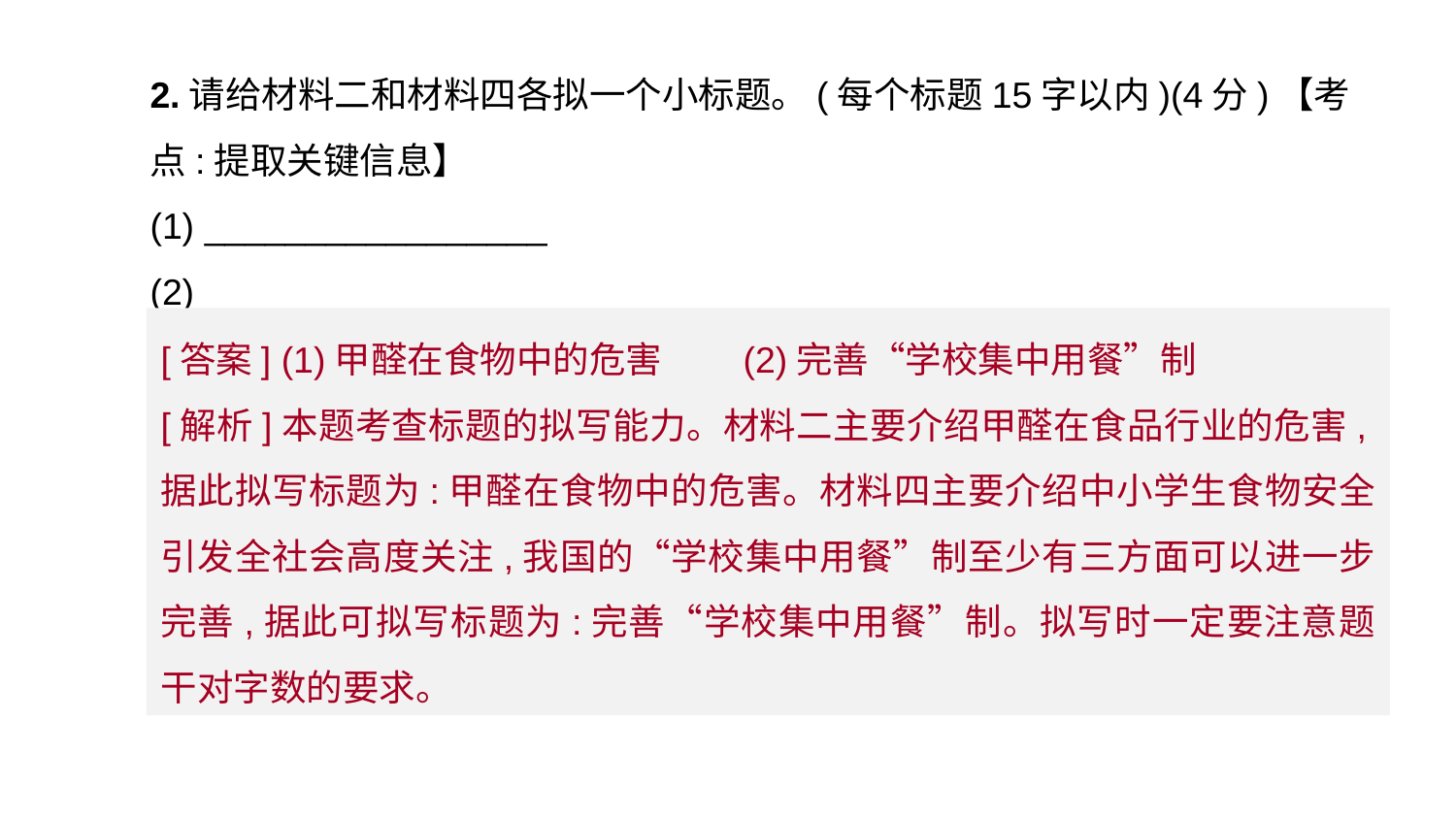

2.请给材料二和材料四各拟一个小标题。(每个标题15字以内)(4分)【考点:提取关键信息】
(1) _________________
(2) _________________
[答案] (1)甲醛在食物中的危害	(2)完善“学校集中用餐”制
[解析]本题考查标题的拟写能力。材料二主要介绍甲醛在食品行业的危害,据此拟写标题为:甲醛在食物中的危害。材料四主要介绍中小学生食物安全引发全社会高度关注,我国的“学校集中用餐”制至少有三方面可以进一步完善,据此可拟写标题为:完善“学校集中用餐”制。拟写时一定要注意题干对字数的要求。